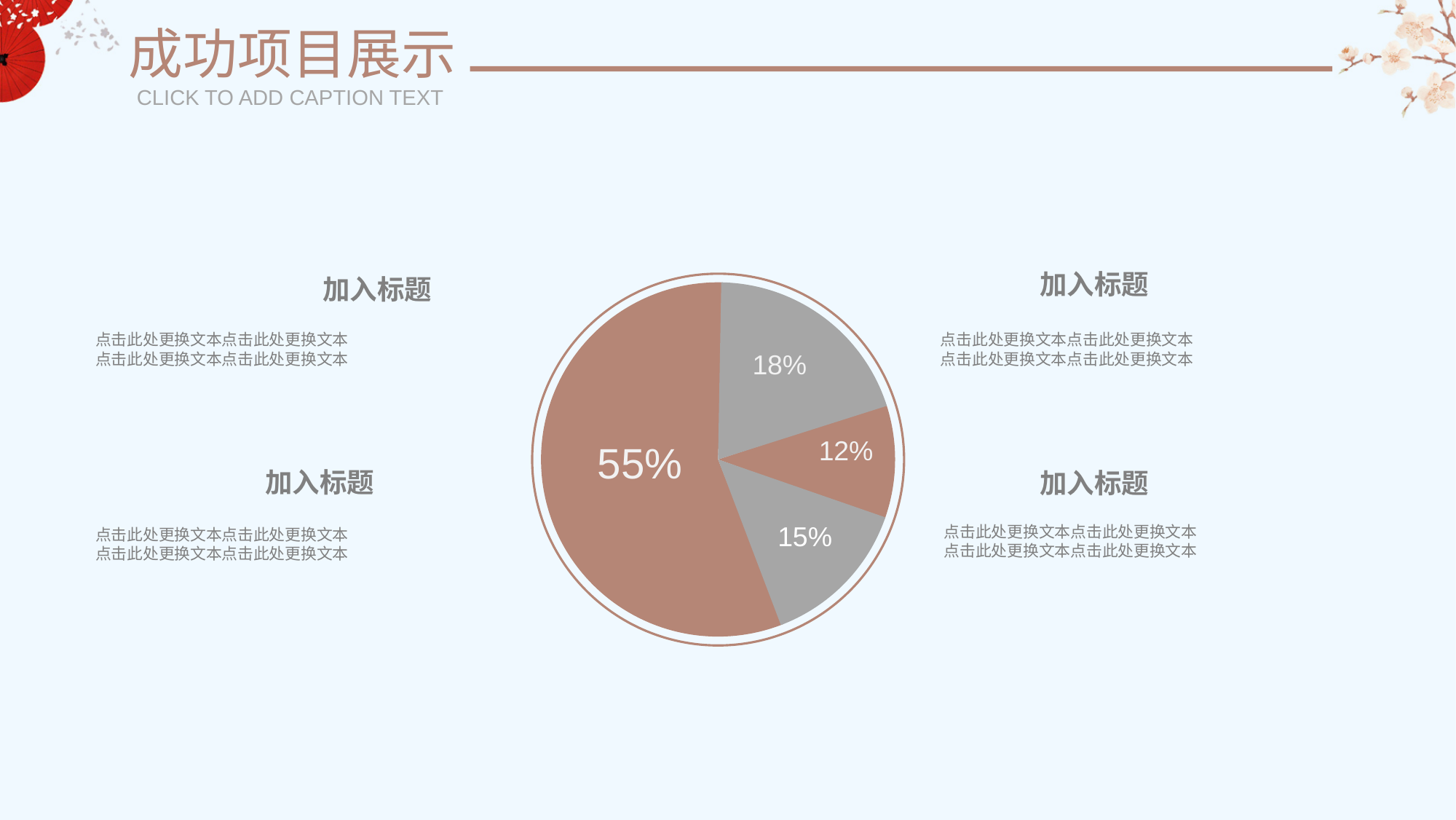

成功项目展示

CLICK TO ADD CAPTION TEXT
加入标题
加入标题

点击此处更换文本点击此处更换文本
点击此处更换文本点击此处更换文本
点击此处更换文本点击此处更换文本
点击此处更换文本点击此处更换文本
18%
12%
55%
加入标题
加入标题
15%
点击此处更换文本点击此处更换文本
点击此处更换文本点击此处更换文本
点击此处更换文本点击此处更换文本
点击此处更换文本点击此处更换文本